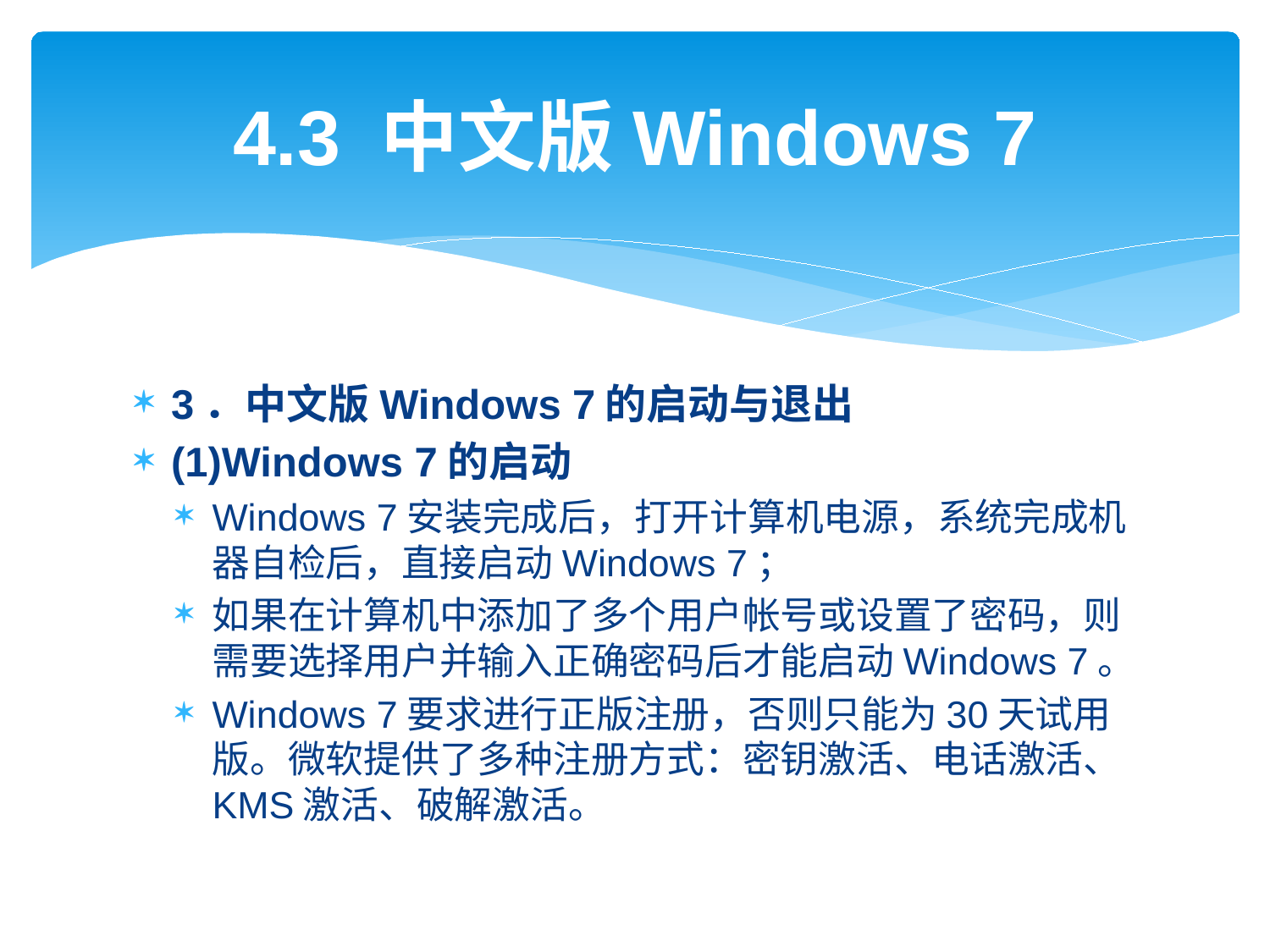

# 4.3 中文版Windows 7
3．中文版Windows 7的启动与退出
(1)Windows 7的启动
Windows 7安装完成后，打开计算机电源，系统完成机器自检后，直接启动Windows 7；
如果在计算机中添加了多个用户帐号或设置了密码，则需要选择用户并输入正确密码后才能启动Windows 7。
Windows 7要求进行正版注册，否则只能为30天试用版。微软提供了多种注册方式：密钥激活、电话激活、KMS激活、破解激活。